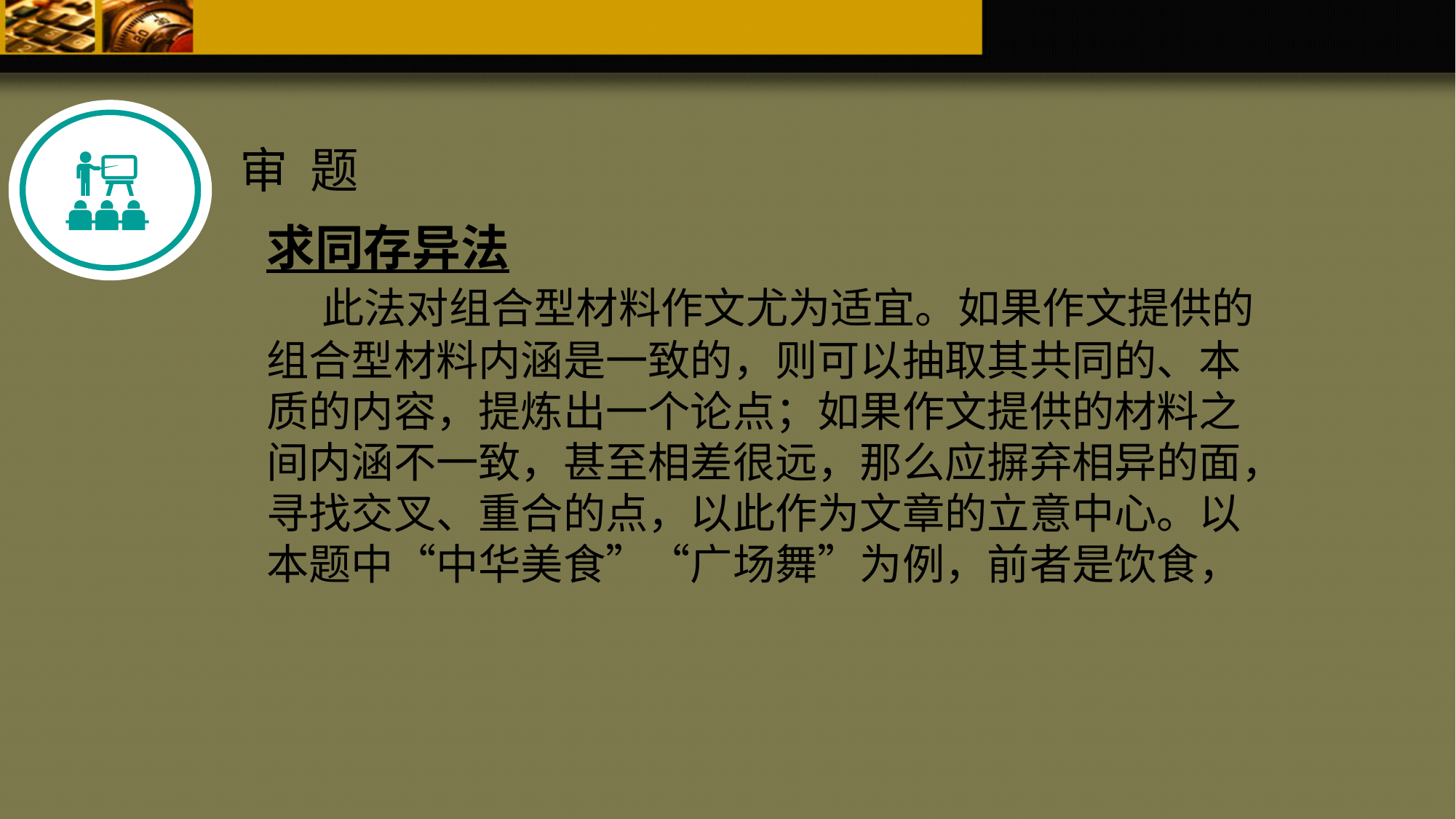

审  题

求同存异法
    此法对组合型材料作文尤为适宜。如果作文提供的组合型材料内涵是一致的，则可以抽取其共同的、本质的内容，提炼出一个论点；如果作文提供的材料之间内涵不一致，甚至相差很远，那么应摒弃相异的面，寻找交叉、重合的点，以此作为文章的立意中心。以本题中“中华美食”“广场舞”为例，前者是饮食，